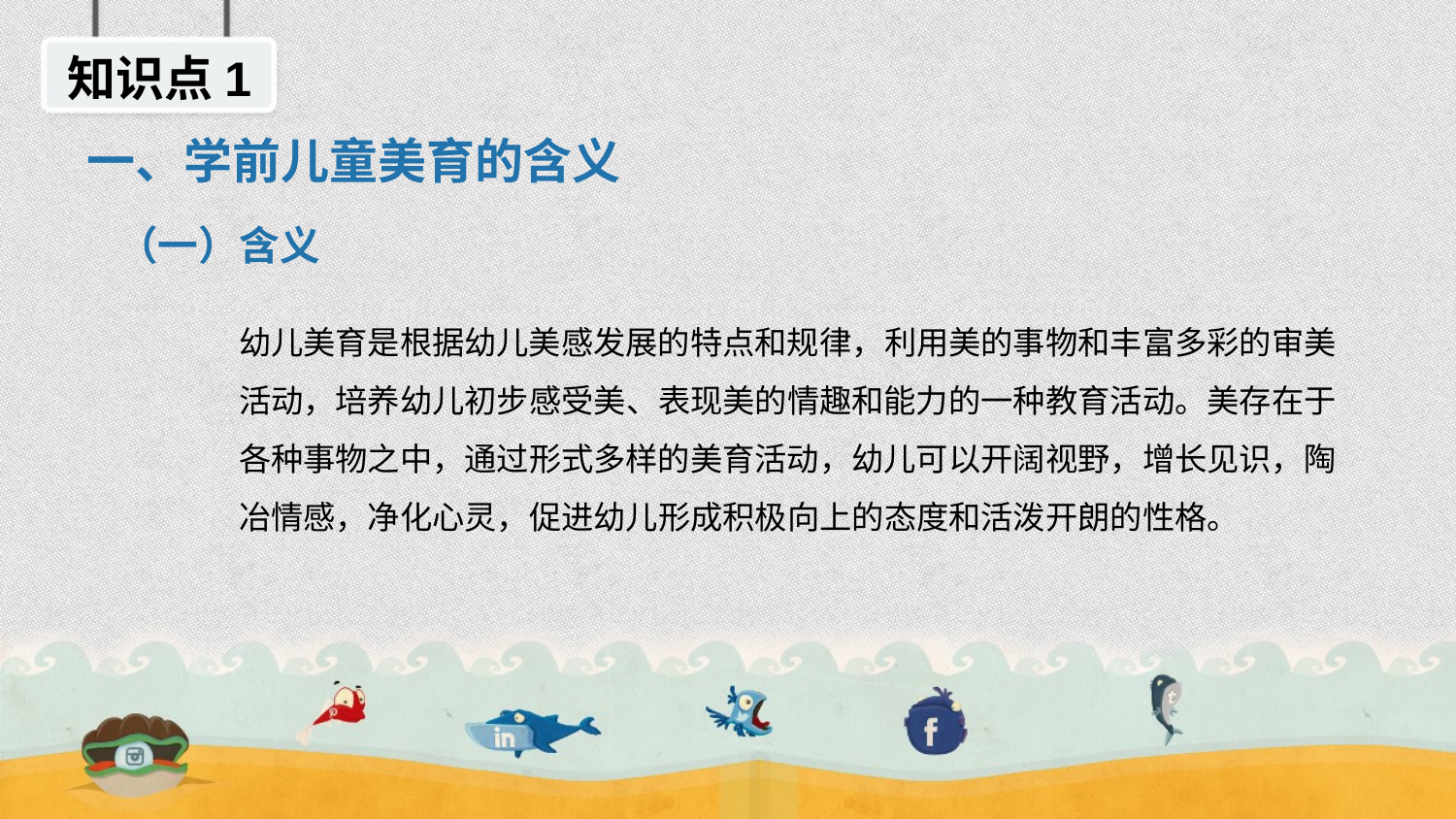

知识点1
一、学前儿童美育的含义
（一）含义
幼儿美育是根据幼儿美感发展的特点和规律，利用美的事物和丰富多彩的审美活动，培养幼儿初步感受美、表现美的情趣和能力的一种教育活动。美存在于各种事物之中，通过形式多样的美育活动，幼儿可以开阔视野，增长见识，陶冶情感，净化心灵，促进幼儿形成积极向上的态度和活泼开朗的性格。